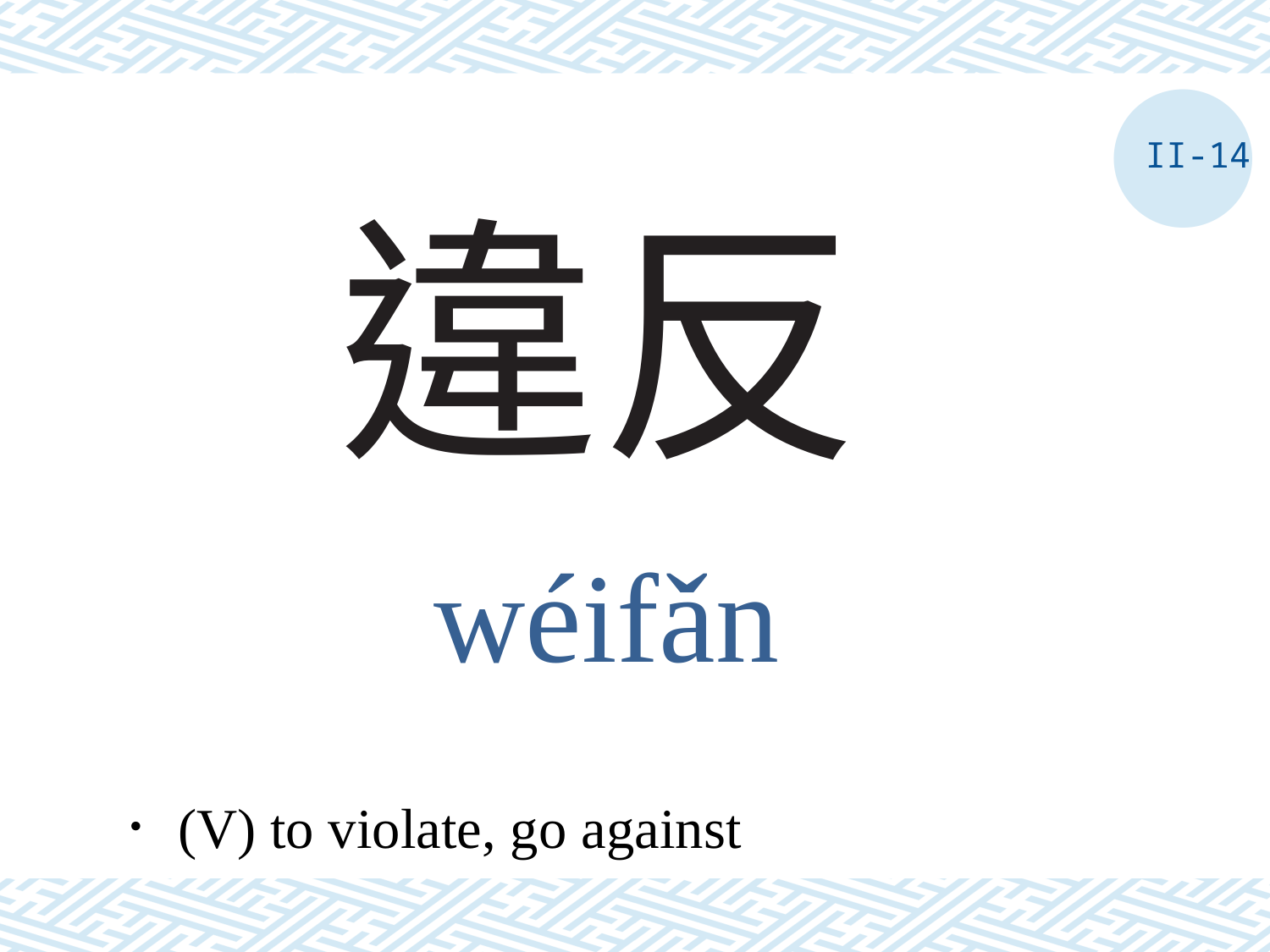

II-14

# 違反
wéifǎn
．(V) to violate, go against